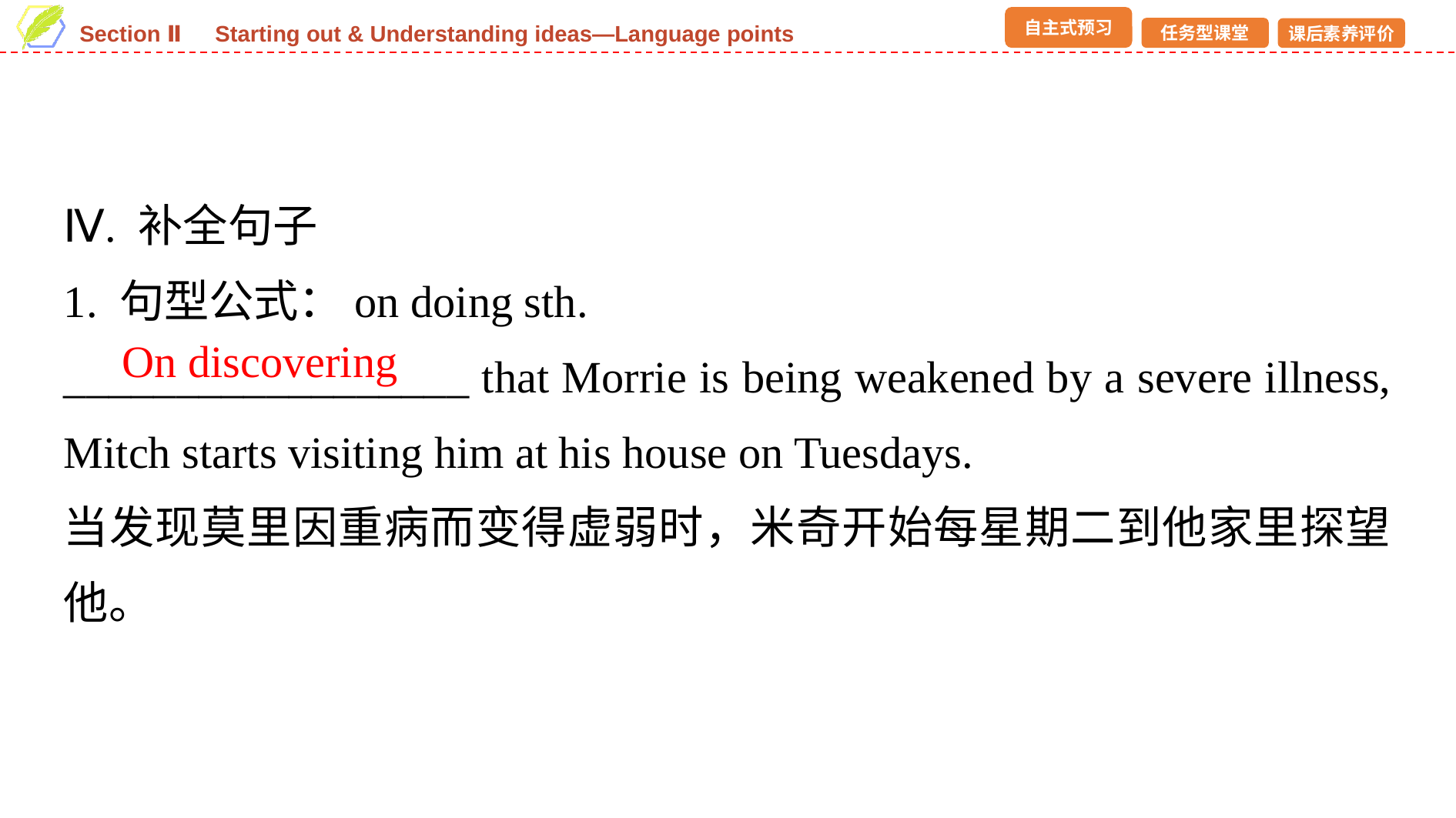

Ⅳ. 补全句子
1. 句型公式：on doing sth.
__________________ that Morrie is being weakened by a severe illness, Mitch starts visiting him at his house on Tuesdays.
当发现莫里因重病而变得虚弱时，米奇开始每星期二到他家里探望他。
On discovering